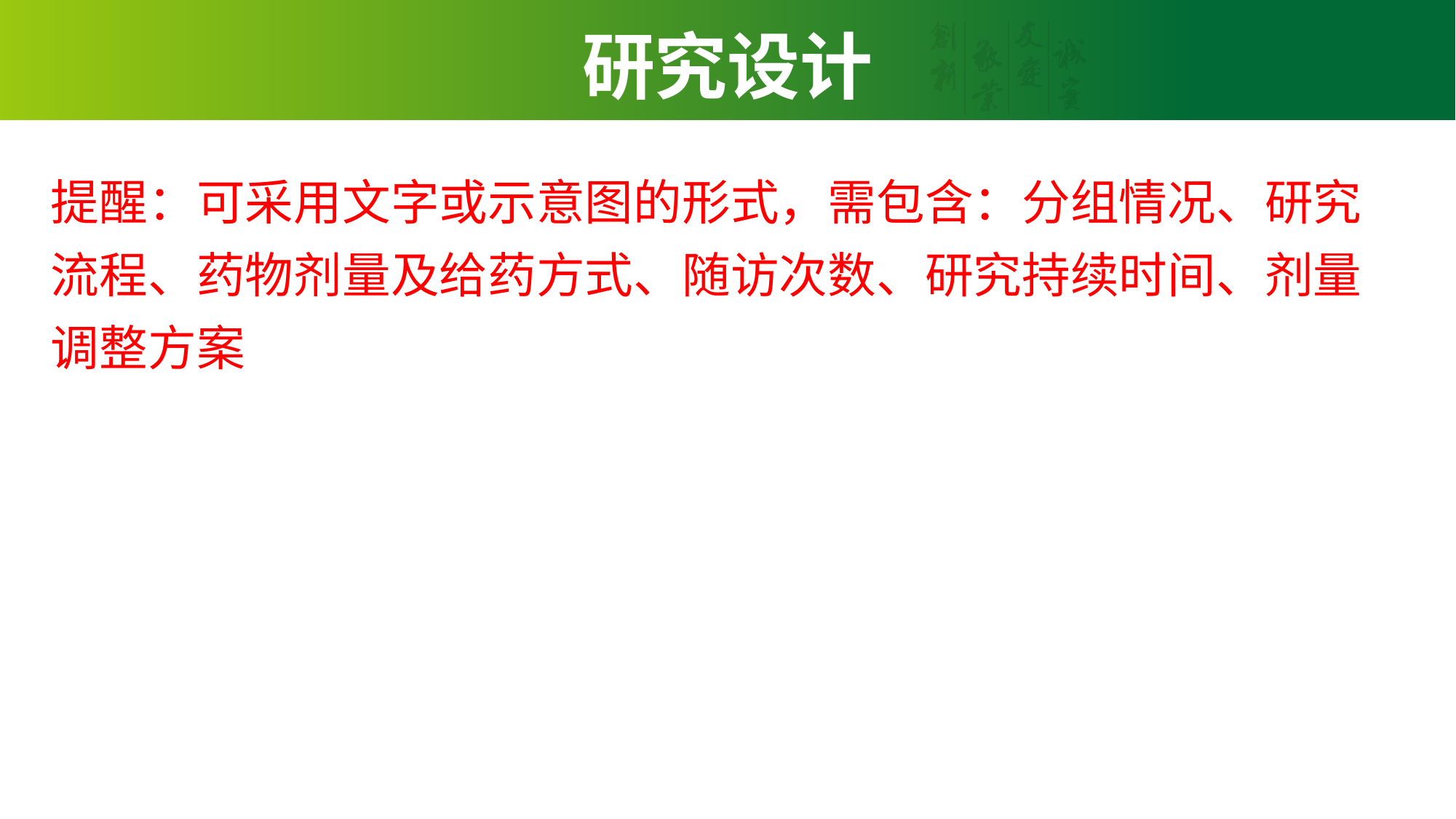

# 研究设计
提醒：可采用文字或示意图的形式，需包含：分组情况、研究流程、药物剂量及给药方式、随访次数、研究持续时间、剂量调整方案